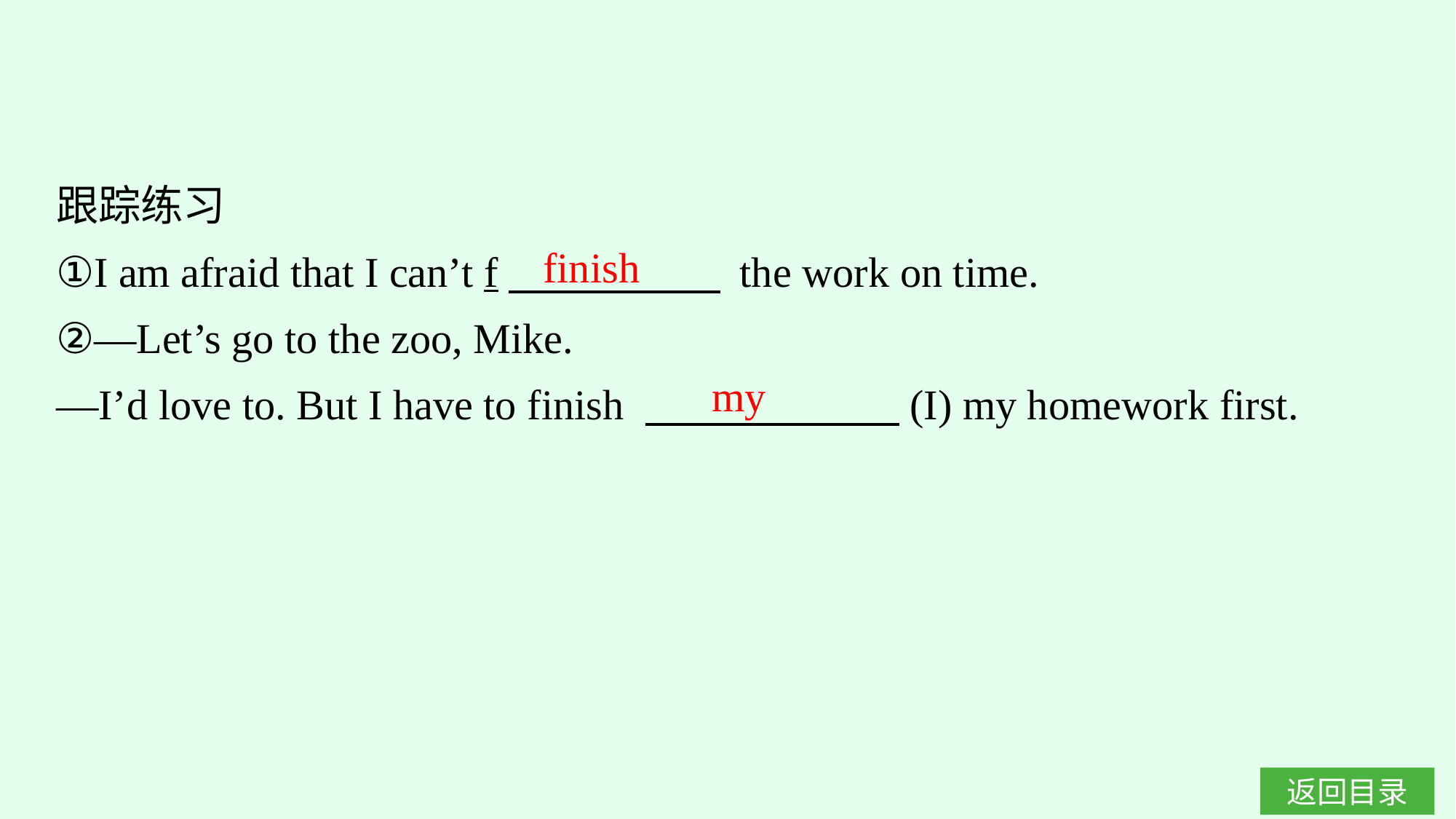

跟踪练习
①I am afraid that I can’t f　　　　　 the work on time.
②—Let’s go to the zoo, Mike.
—I’d love to. But I have to finish 　　　　　　(I) my homework first.
finish
my